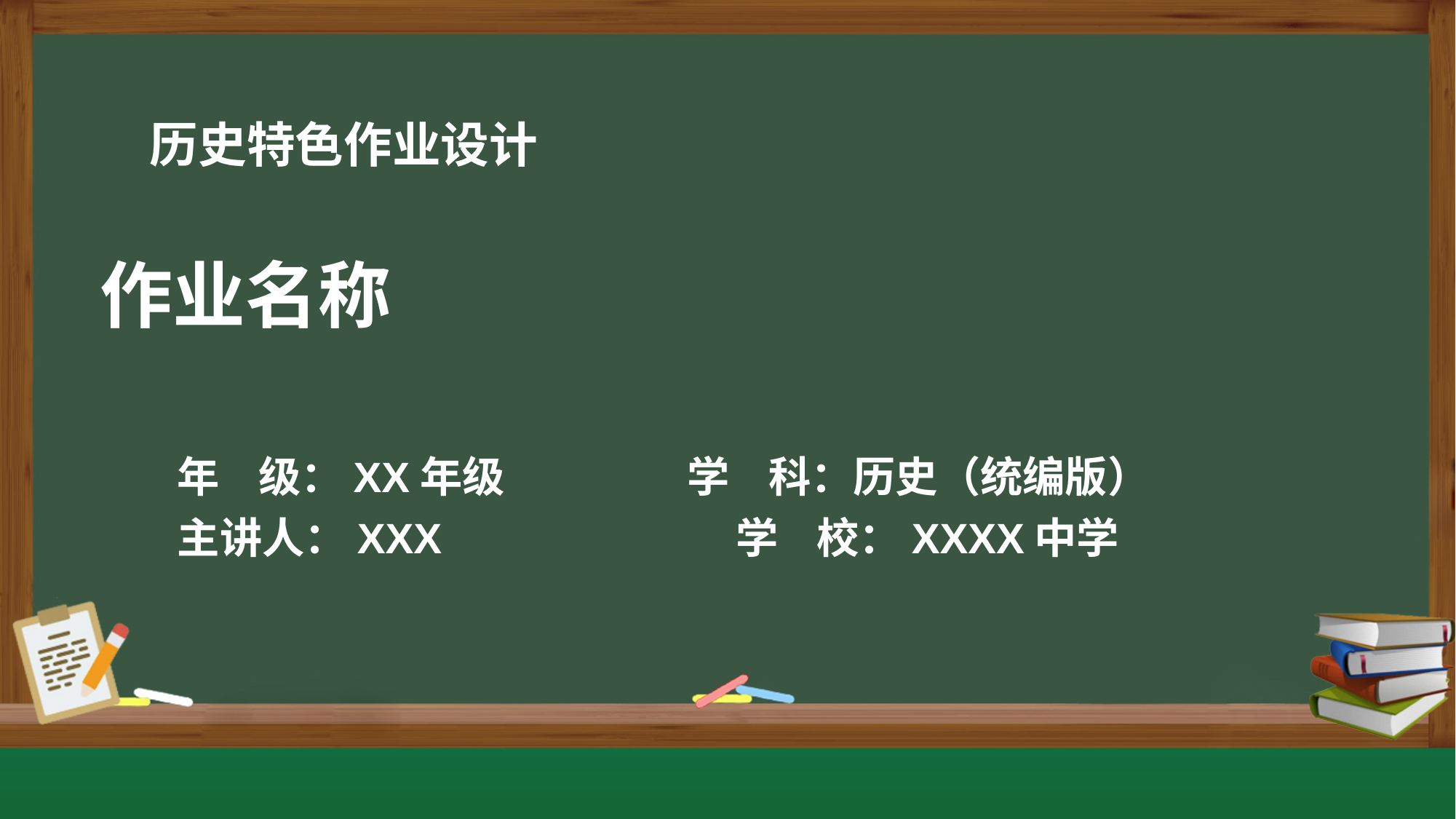

作业名称
年    级：XX年级                   学    科：历史（统编版）
主讲人：XXX                        学    校：XXXX中学